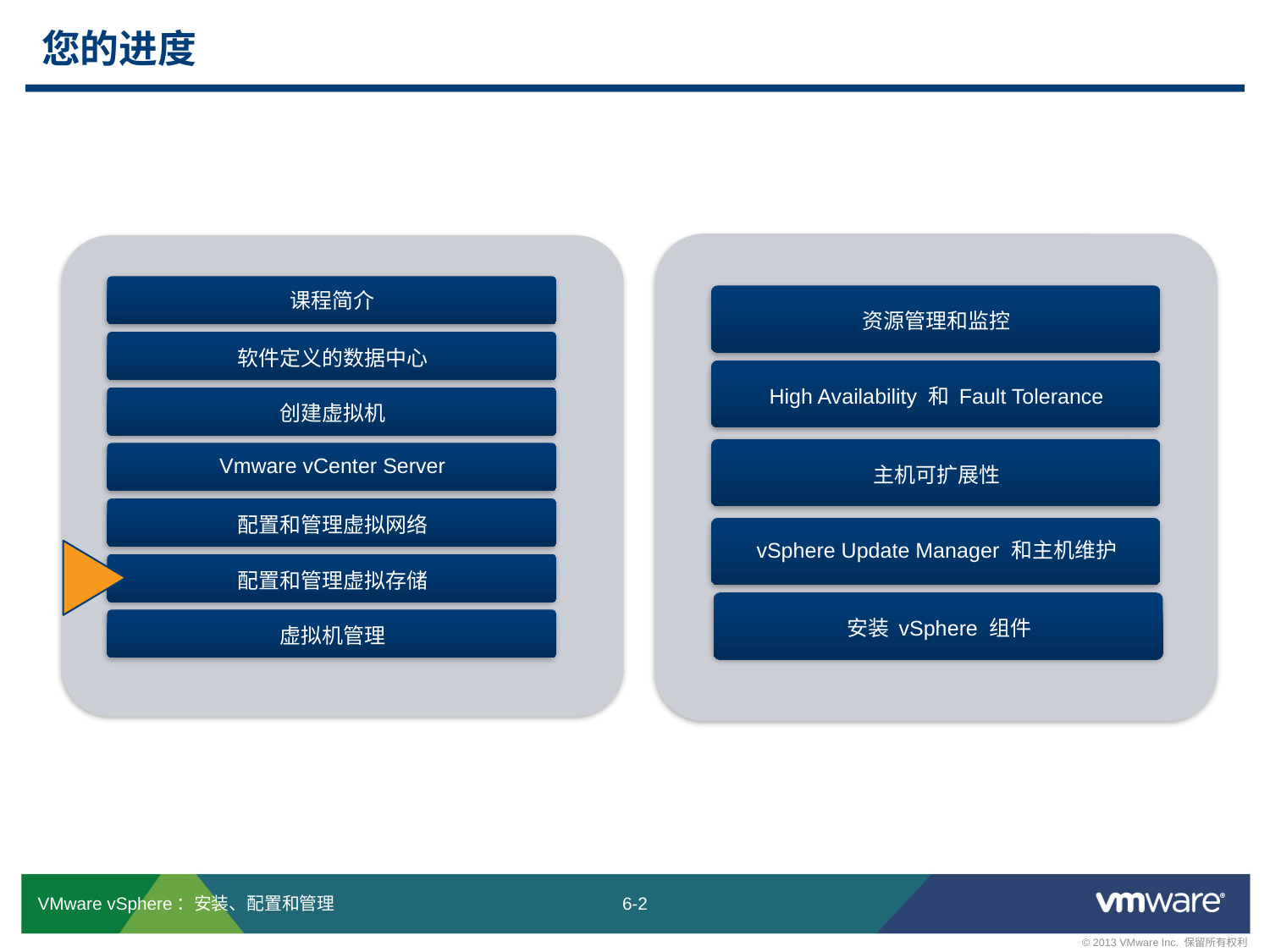

# 您的进度

课程简介
软件定义的数据中心
创建虚拟机
Vmware vCenter Server
配置和管理虚拟网络
配置和管理虚拟存储
虚拟机管理

资源管理和监控
High Availability 和 Fault Tolerance
主机可扩展性
vSphere Update Manager 和主机维护
安装 vSphere 组件